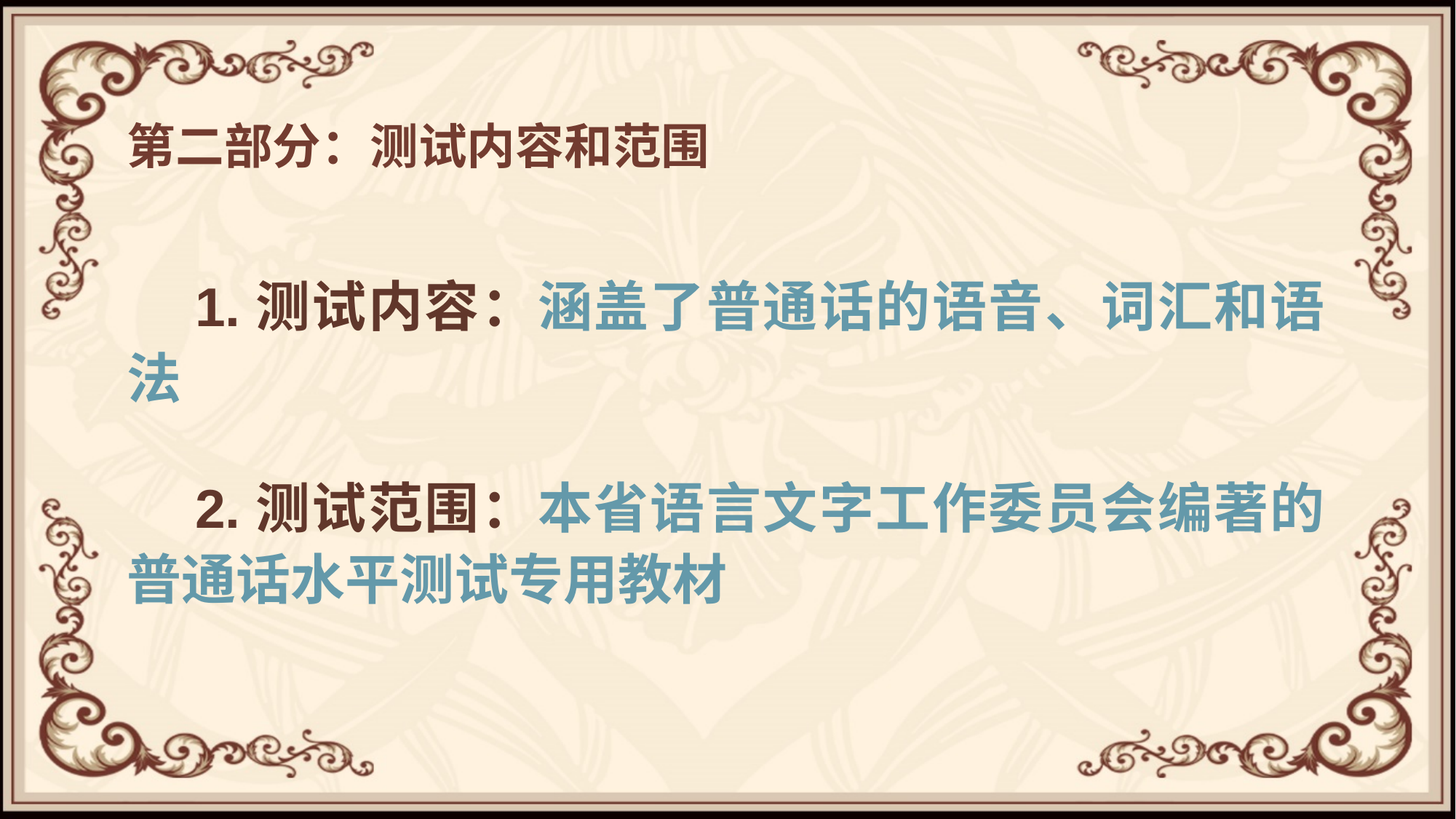

# 第二部分：测试内容和范围
    1.测试内容：涵盖了普通话的语音、词汇和语法

    2.测试范围：本省语言文字工作委员会编著的普通话水平测试专用教材